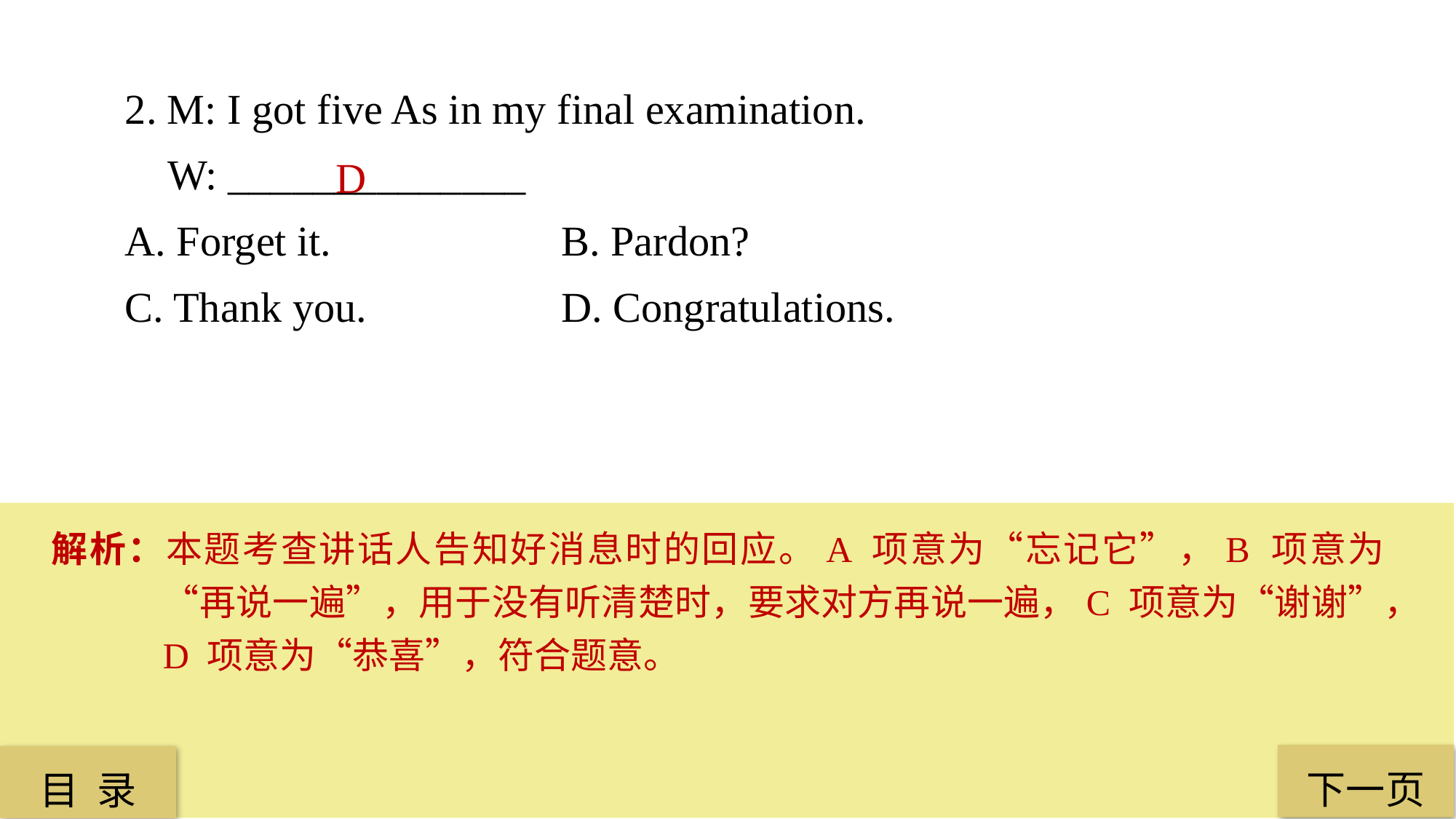

2. M: I got five As in my final examination.
    W: ______________
A. Forget it. 			B. Pardon?
C. Thank you. 		D. Congratulations.
 D
解析：本题考查讲话人告知好消息时的回应。A 项意为“忘记它”，B 项意为“再说一遍”，用于没有听清楚时，要求对方再说一遍，C 项意为“谢谢”，D 项意为“恭喜”，符合题意。